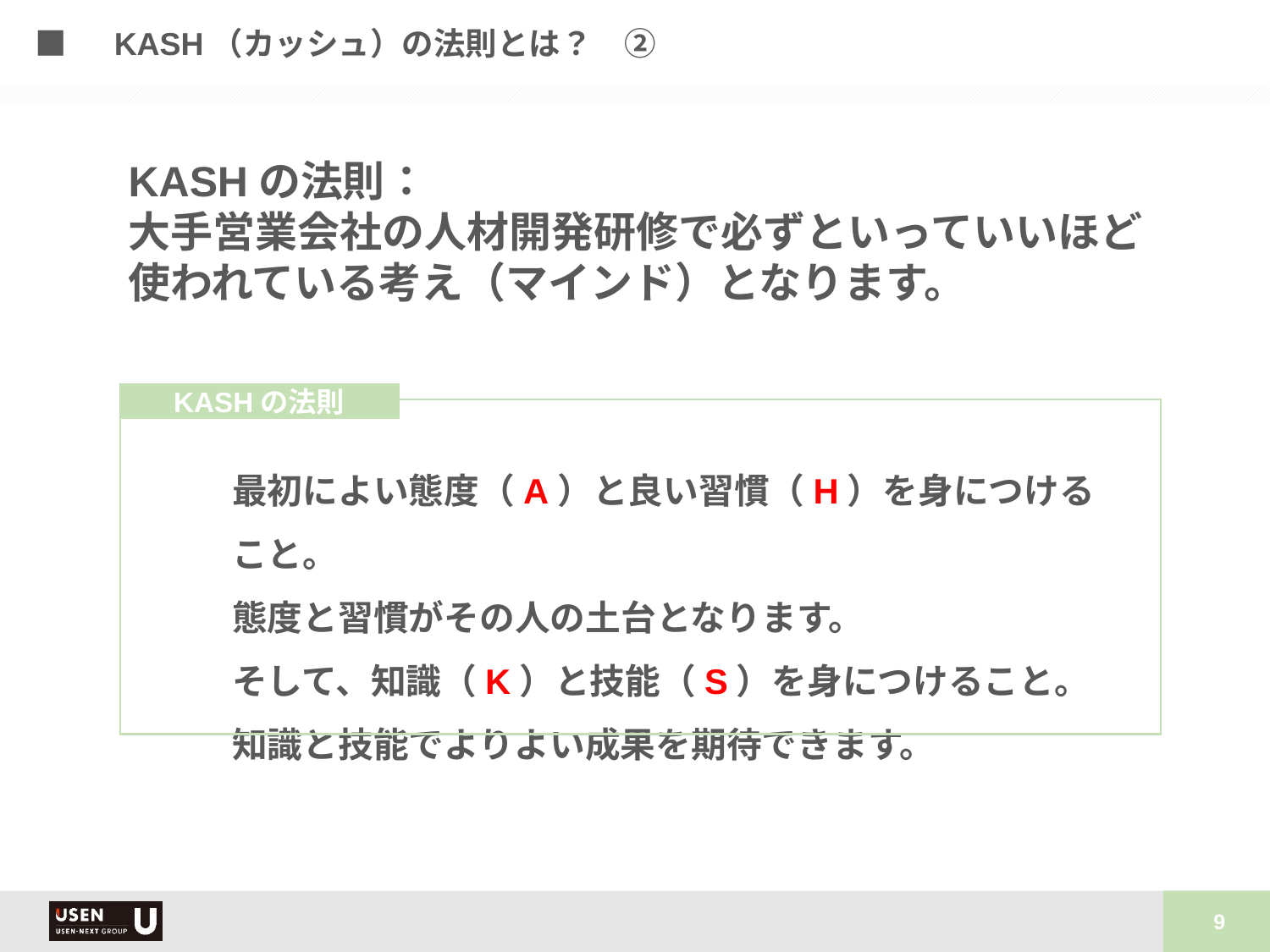

■　KASH（カッシュ）の法則とは？　②
KASHの法則：
大手営業会社の人材開発研修で必ずといっていいほど
使われている考え（マインド）となります。
KASHの法則

最初によい態度（A）と良い習慣（H）を身につけること。
態度と習慣がその人の土台となります。
そして、知識（K）と技能（S）を身につけること。
知識と技能でよりよい成果を期待できます。
9